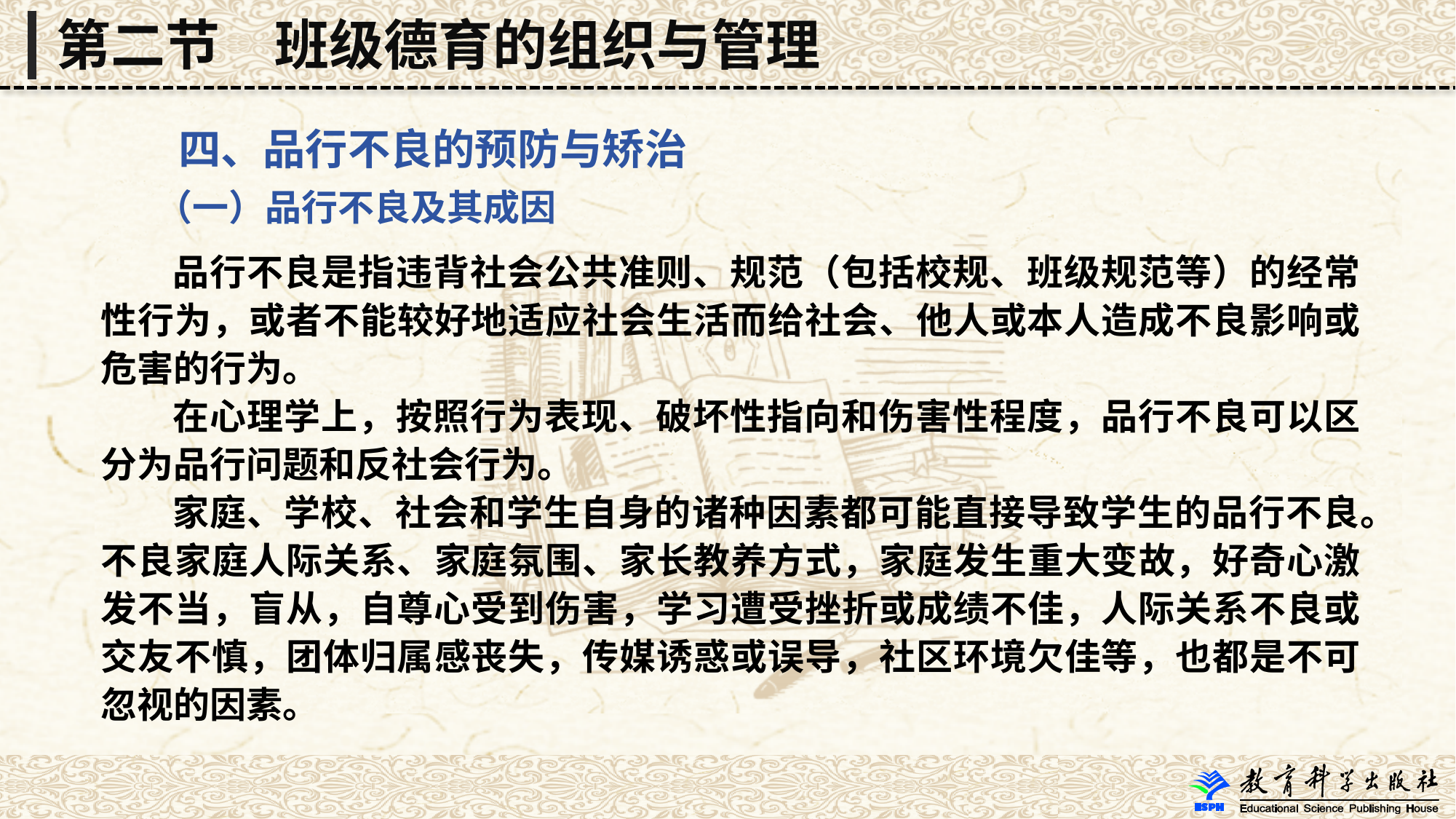

第二节　班级德育的组织与管理
       四、品行不良的预防与矫治
     （一）品行不良及其成因

       品行不良是指违背社会公共准则、规范（包括校规、班级规范等）的经常性行为，或者不能较好地适应社会生活而给社会、他人或本人造成不良影响或危害的行为。
       在心理学上，按照行为表现、破坏性指向和伤害性程度，品行不良可以区分为品行问题和反社会行为。
       家庭、学校、社会和学生自身的诸种因素都可能直接导致学生的品行不良。不良家庭人际关系、家庭氛围、家长教养方式，家庭发生重大变故，好奇心激发不当，盲从，自尊心受到伤害，学习遭受挫折或成绩不佳，人际关系不良或交友不慎，团体归属感丧失，传媒诱惑或误导，社区环境欠佳等，也都是不可忽视的因素。